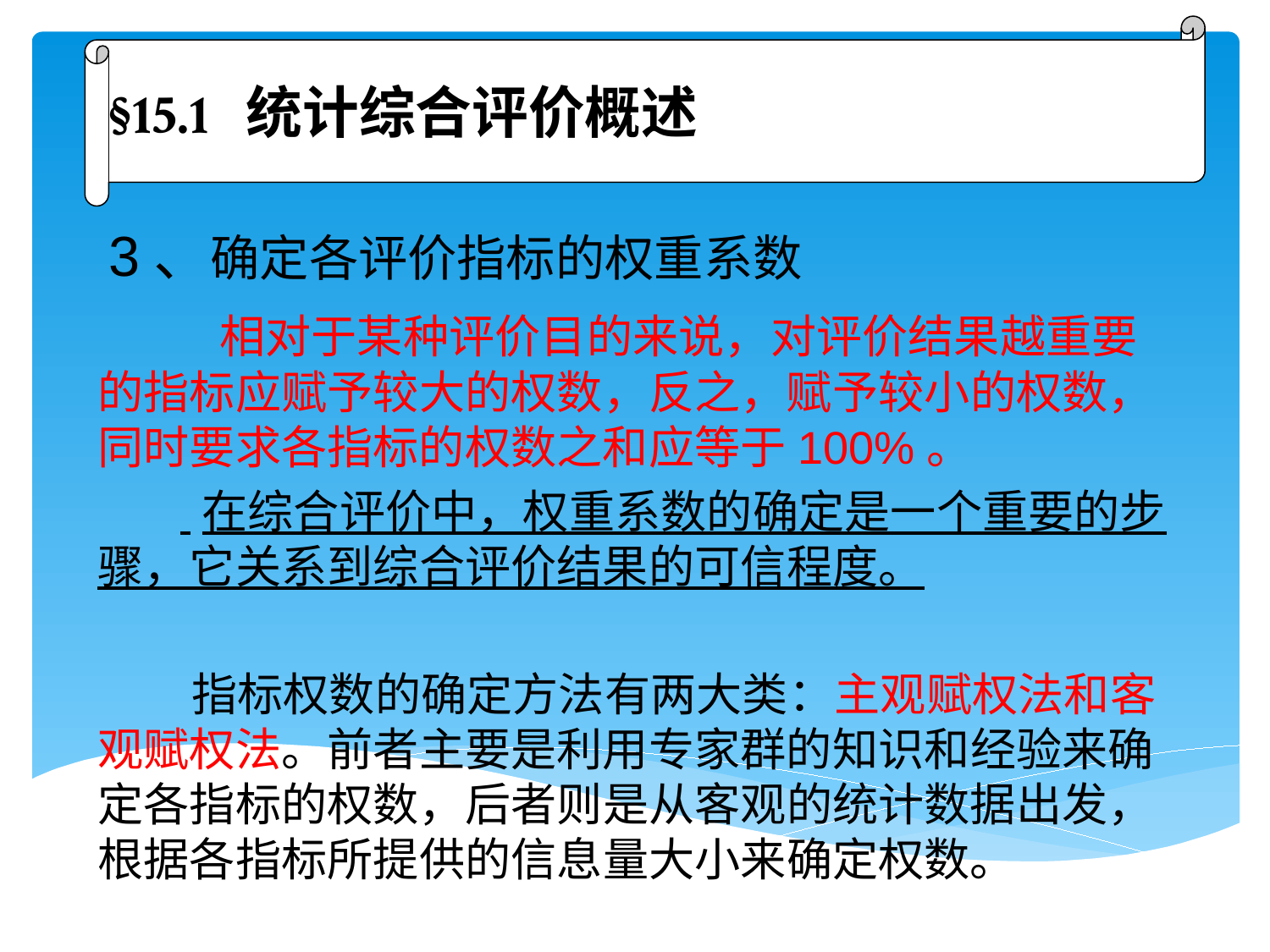

§15.1  统计综合评价概述
  3、确定各评价指标的权重系数
          相对于某种评价目的来说，对评价结果越重要的指标应赋予较大的权数，反之，赋予较小的权数，同时要求各指标的权数之和应等于100%。
         在综合评价中，权重系数的确定是一个重要的步骤，它关系到综合评价结果的可信程度。

        指标权数的确定方法有两大类：主观赋权法和客观赋权法。前者主要是利用专家群的知识和经验来确定各指标的权数，后者则是从客观的统计数据出发，根据各指标所提供的信息量大小来确定权数。